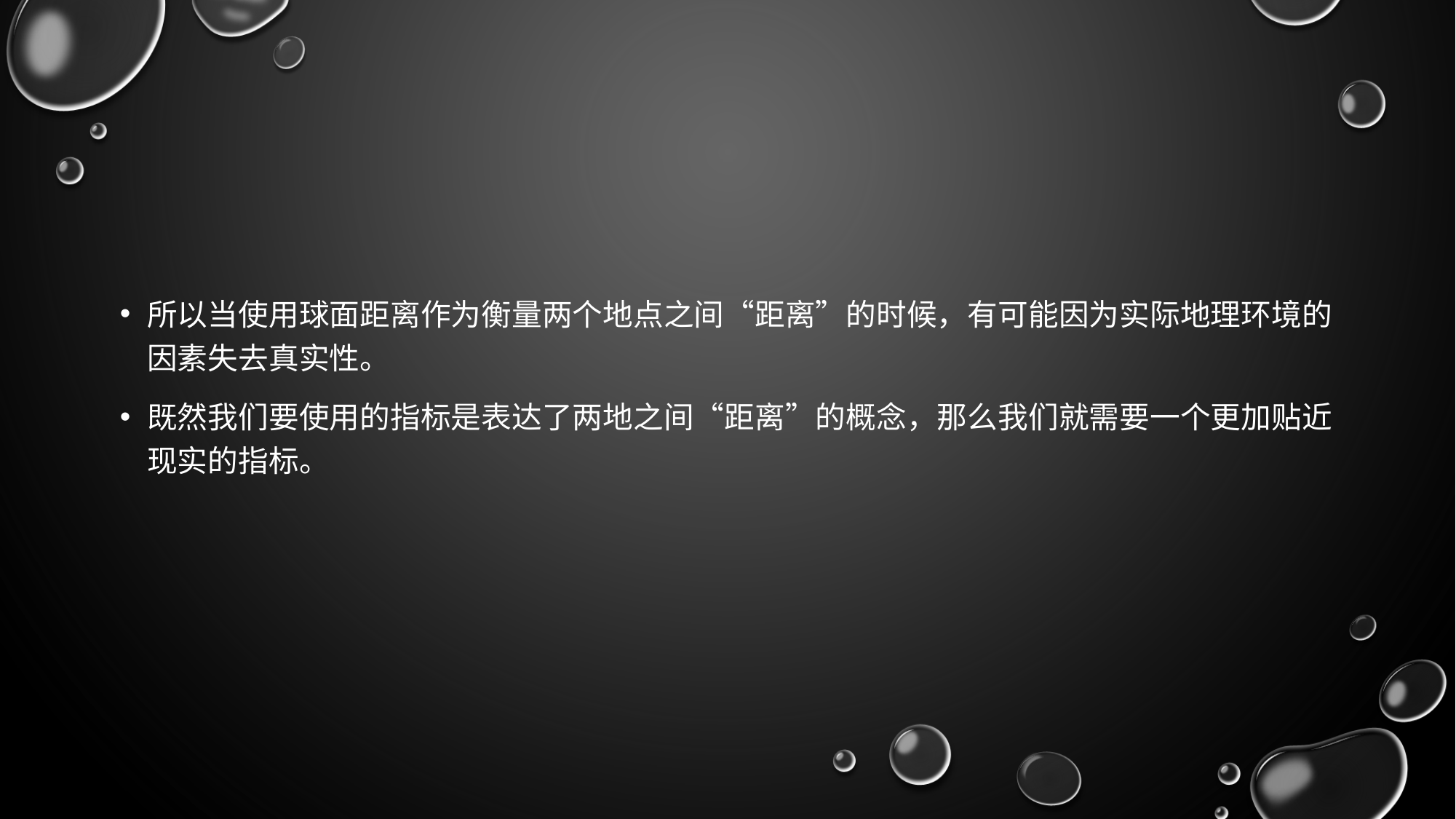

#
所以当使用球面距离作为衡量两个地点之间“距离”的时候，有可能因为实际地理环境的因素失去真实性。
既然我们要使用的指标是表达了两地之间“距离”的概念，那么我们就需要一个更加贴近现实的指标。